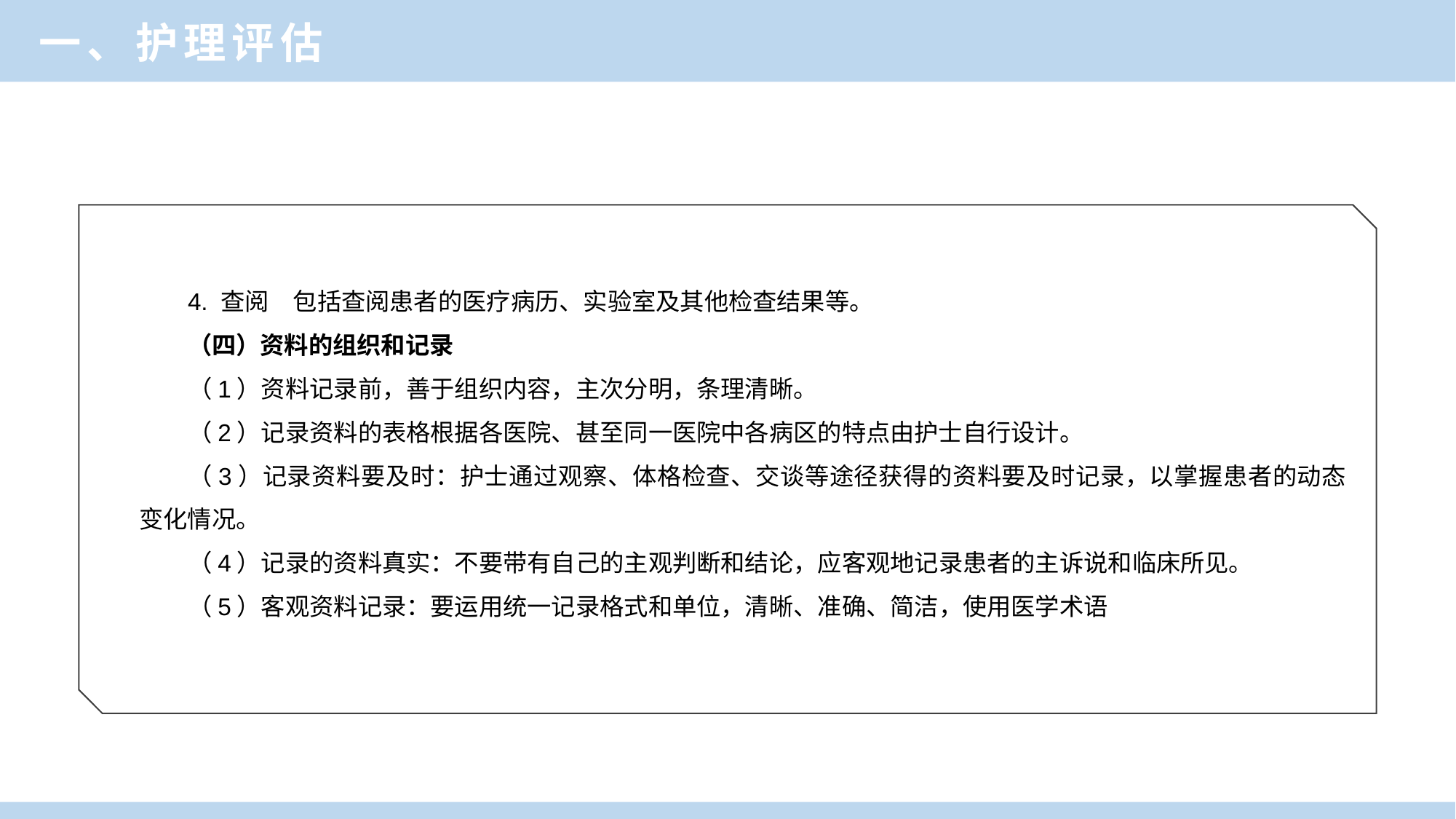

一、护理评估

4. 查阅　包括查阅患者的医疗病历、实验室及其他检查结果等。
（四）资料的组织和记录
（1）资料记录前，善于组织内容，主次分明，条理清晰。
（2）记录资料的表格根据各医院、甚至同一医院中各病区的特点由护士自行设计。
（3）记录资料要及时：护士通过观察、体格检查、交谈等途径获得的资料要及时记录，以掌握患者的动态变化情况。
（4）记录的资料真实：不要带有自己的主观判断和结论，应客观地记录患者的主诉说和临床所见。
（5）客观资料记录：要运用统一记录格式和单位，清晰、准确、简洁，使用医学术语